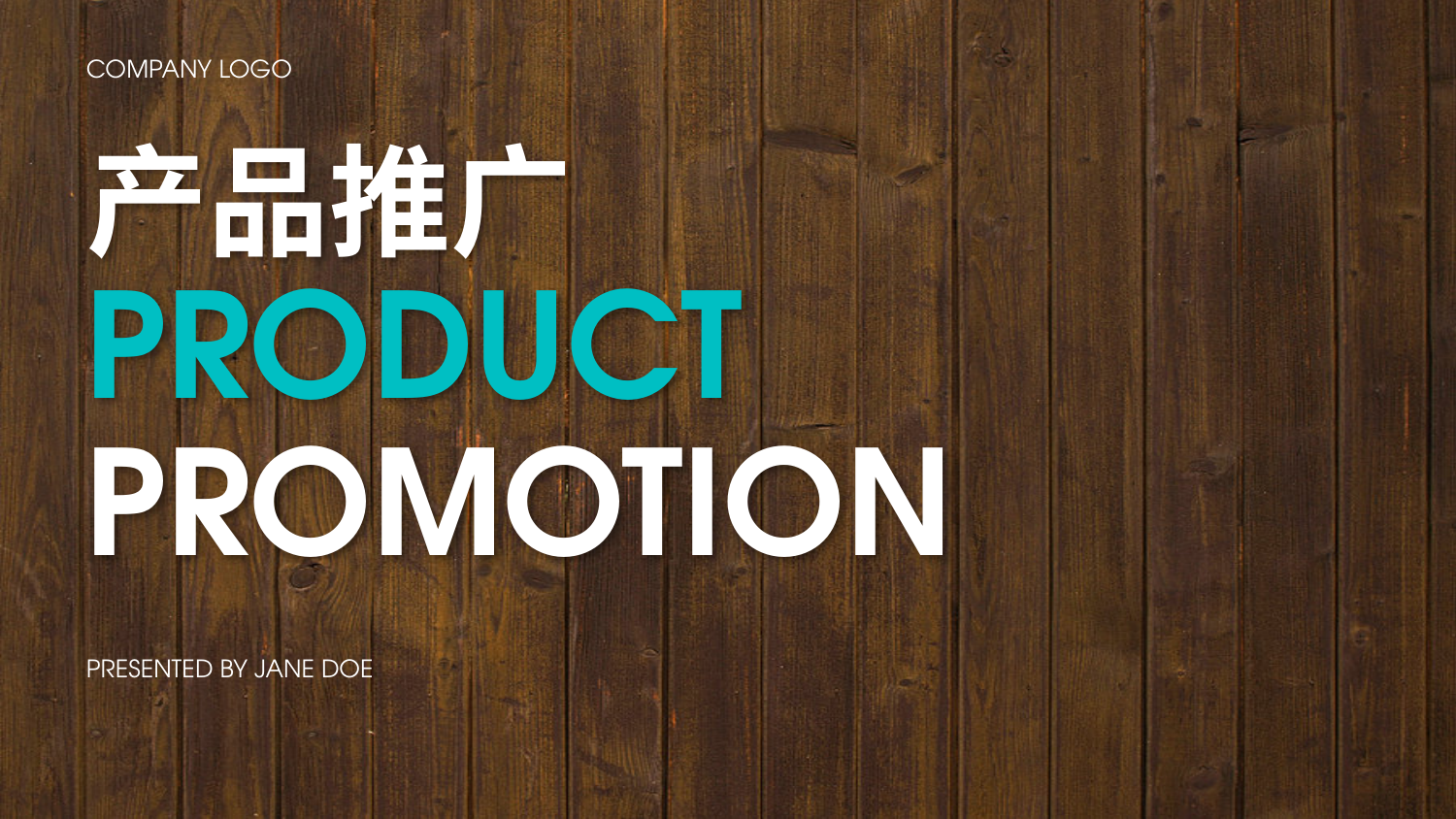

COMPANY LOGO
产品推广
PRODUCT PROMOTION
PRESENTED BY JANE DOE